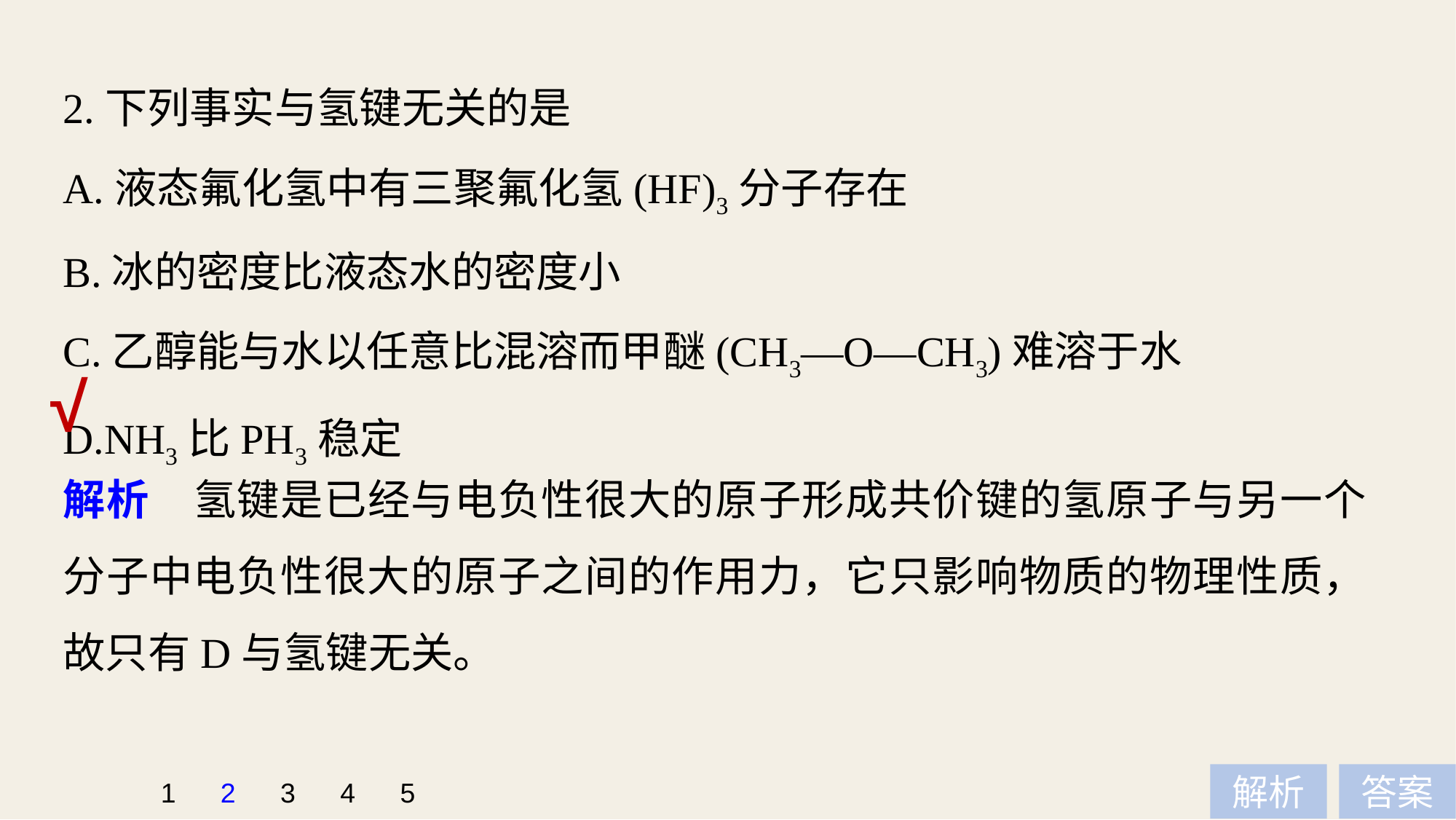

2.下列事实与氢键无关的是
A.液态氟化氢中有三聚氟化氢(HF)3分子存在
B.冰的密度比液态水的密度小
C.乙醇能与水以任意比混溶而甲醚(CH3—O—CH3)难溶于水
D.NH3比PH3稳定
√
解析　氢键是已经与电负性很大的原子形成共价键的氢原子与另一个分子中电负性很大的原子之间的作用力，它只影响物质的物理性质，故只有D与氢键无关。
1
2
3
4
5
解析
答案